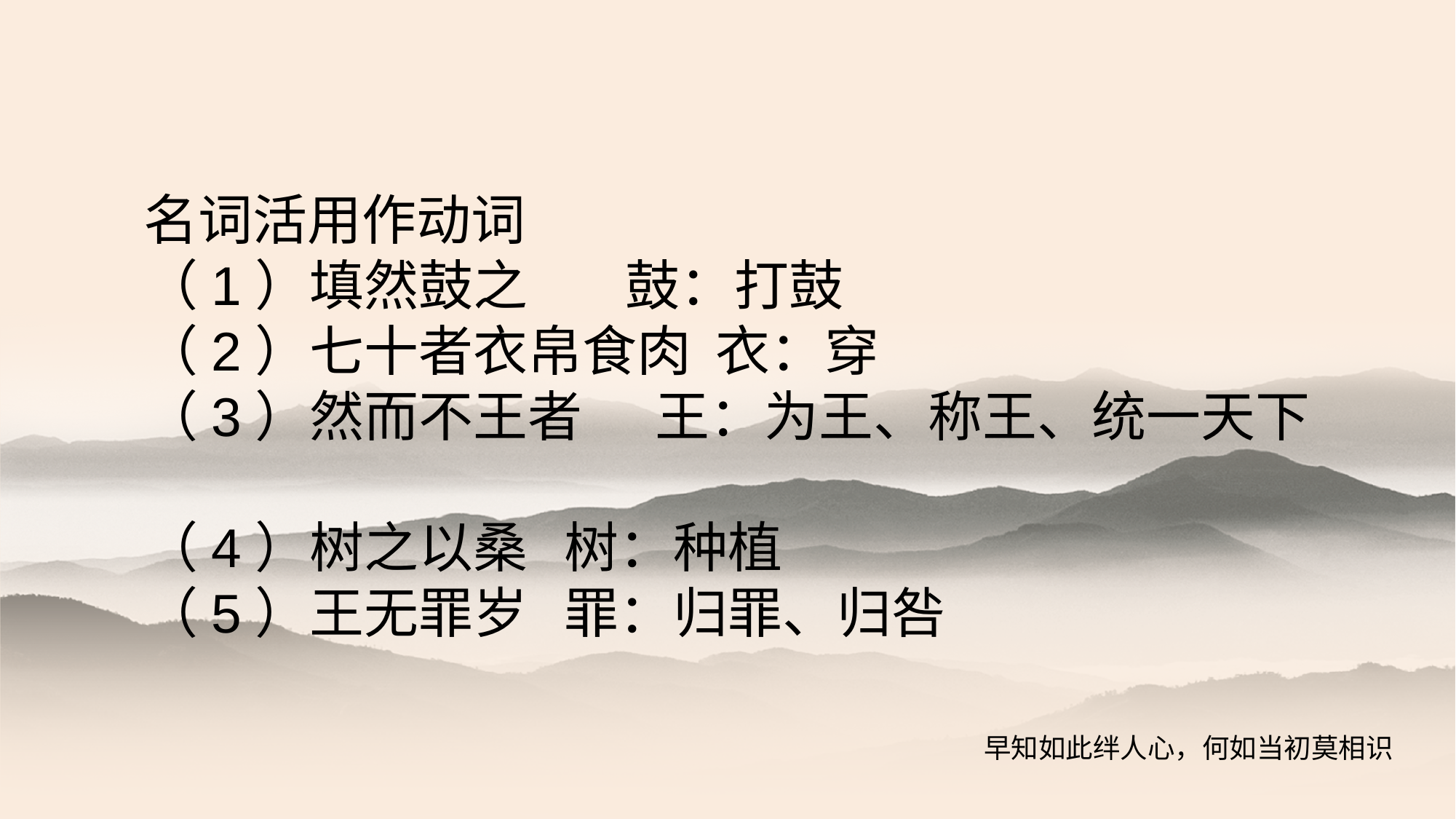

名词活用作动词
（1）填然鼓之        鼓：打鼓
（2）七十者衣帛食肉  衣：穿
（3）然而不王者      王：为王、称王、统一天下
（4）树之以桑   树：种植
（5）王无罪岁   罪：归罪、归咎